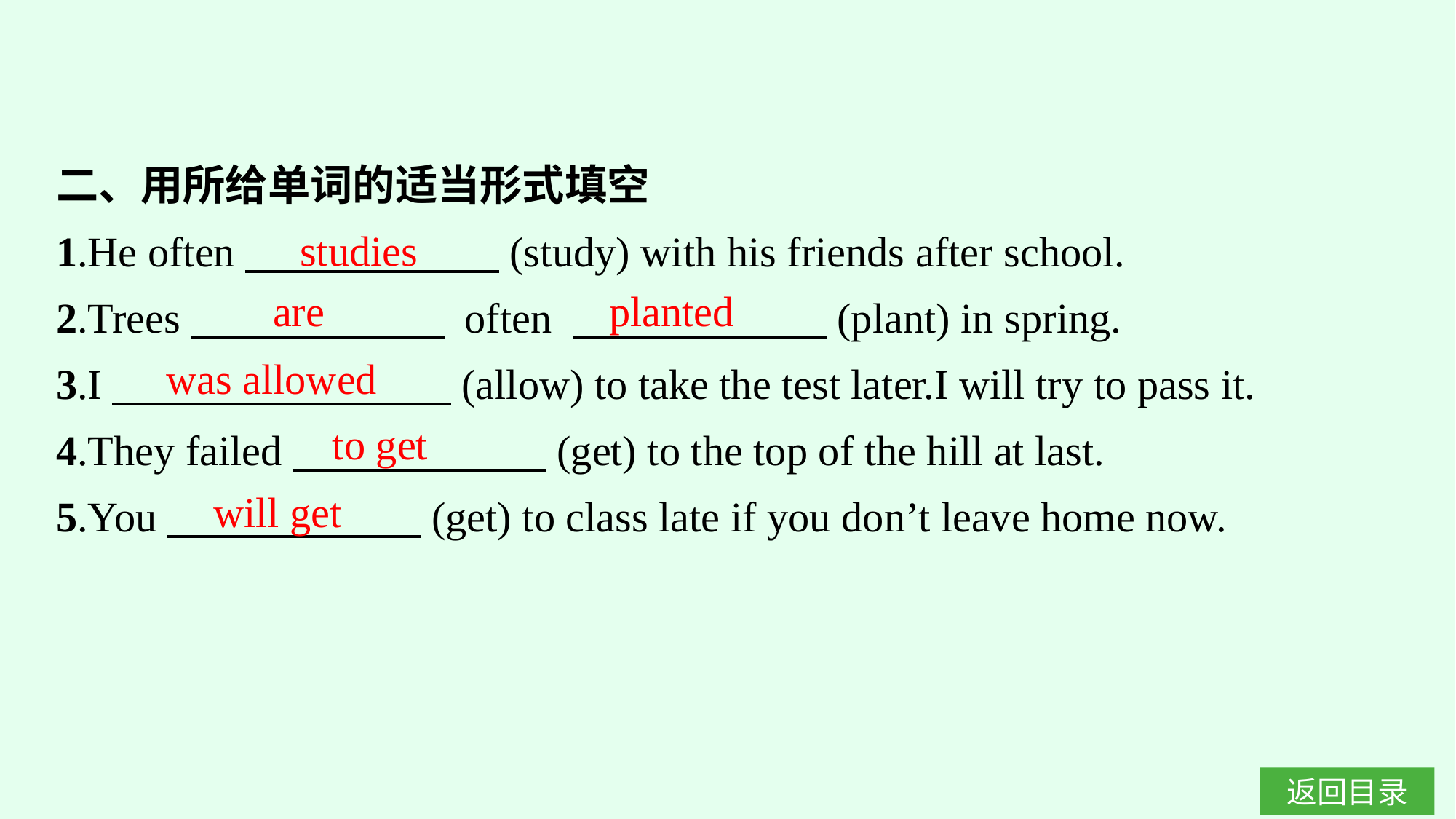

二、用所给单词的适当形式填空
1.He often　　　　　　(study) with his friends after school.
2.Trees　　　　　　 often 　　　　　　(plant) in spring.
3.I　　　　　　　　(allow) to take the test later.I will try to pass it.
4.They failed　　　　　　(get) to the top of the hill at last.
5.You　　　　　　(get) to class late if you don’t leave home now.
studies
are                           planted
was allowed
to get
will get